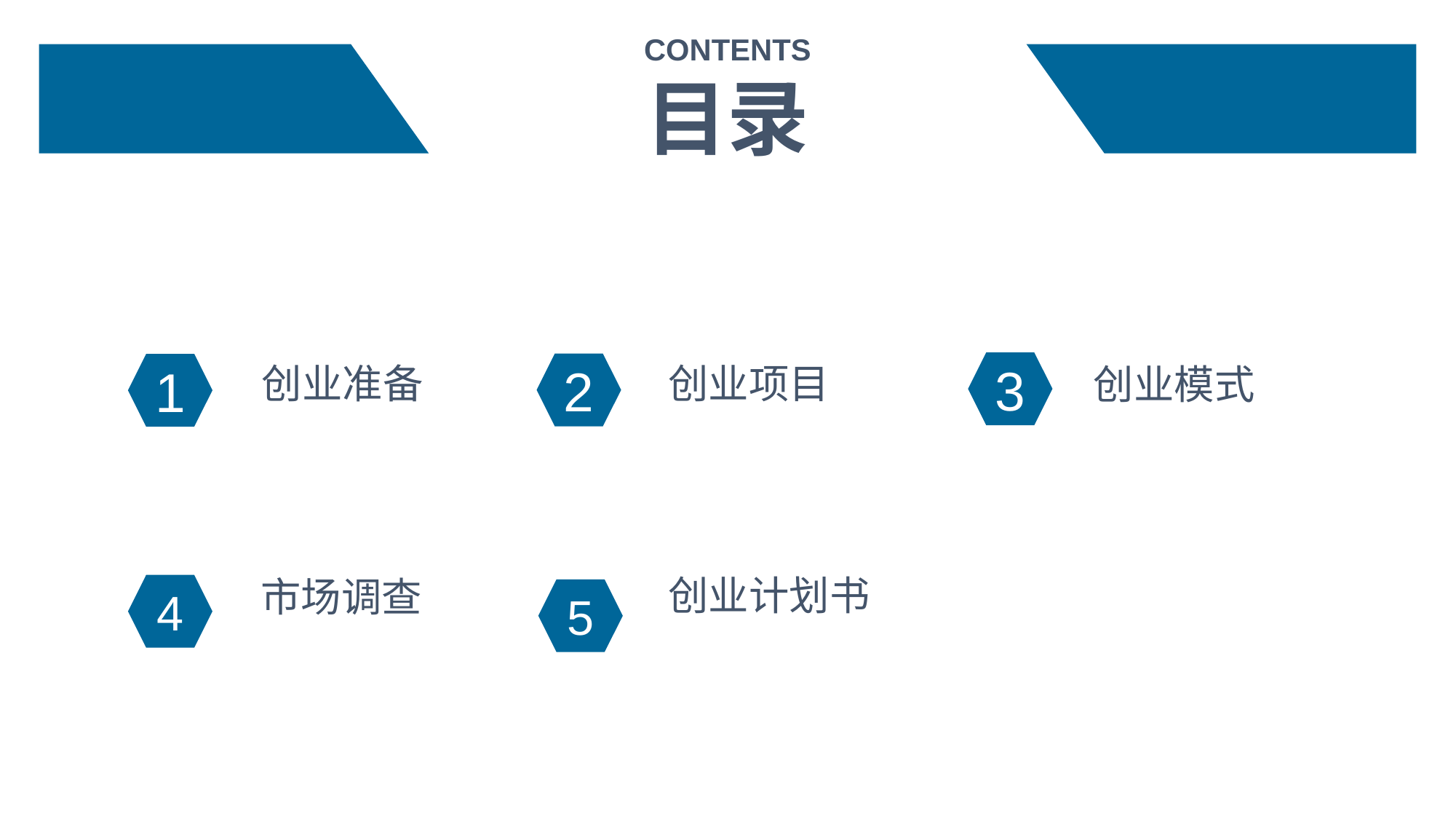

CONTENTS
目录
3
创业项目
创业准备
2
创业模式
1
创业计划书
市场调查
4
5